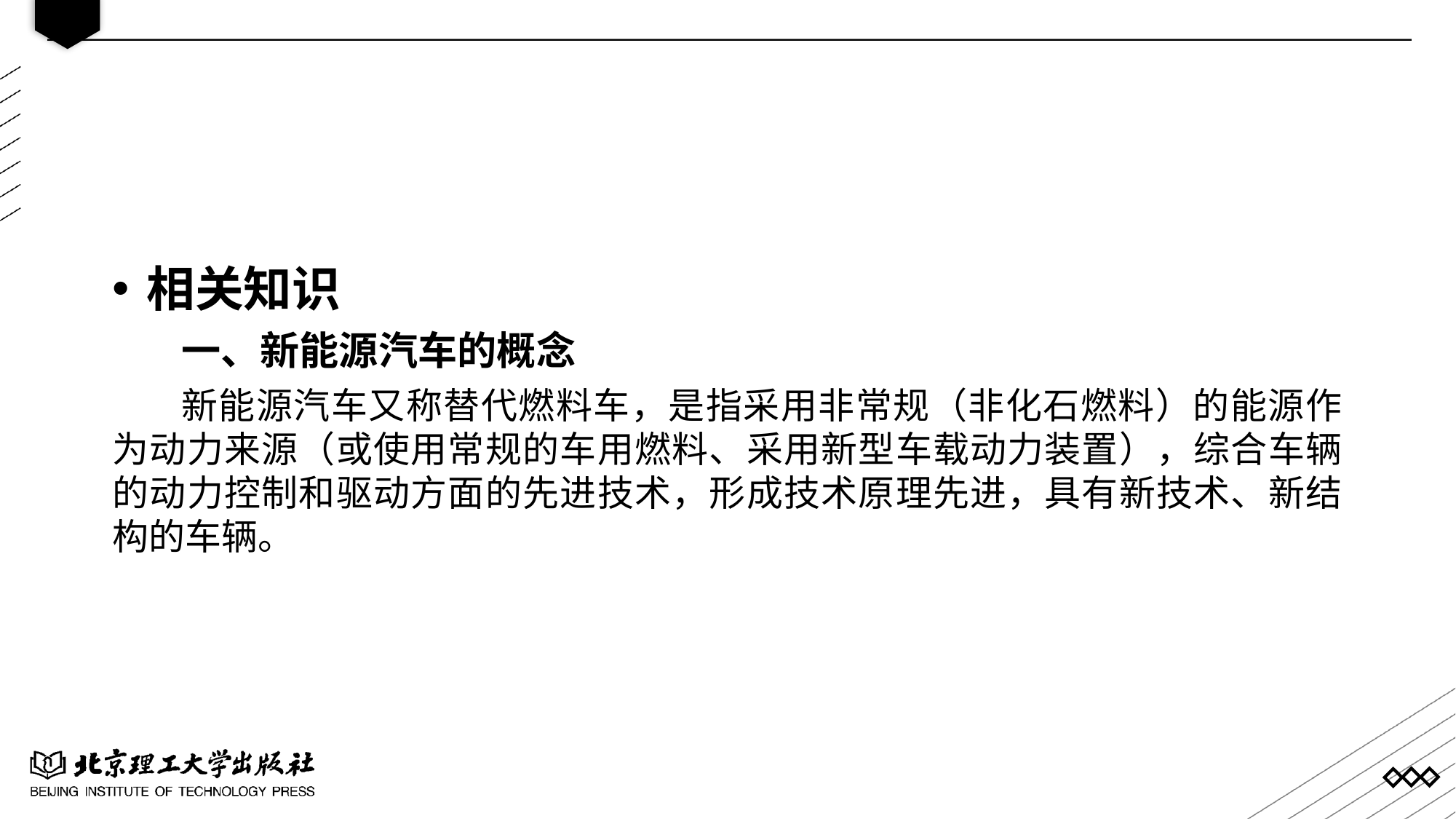

相关知识
一、新能源汽车的概念
新能源汽车又称替代燃料车，是指采用非常规（非化石燃料）的能源作为动力来源（或使用常规的车用燃料、采用新型车载动力装置），综合车辆的动力控制和驱动方面的先进技术，形成技术原理先进，具有新技术、新结构的车辆。